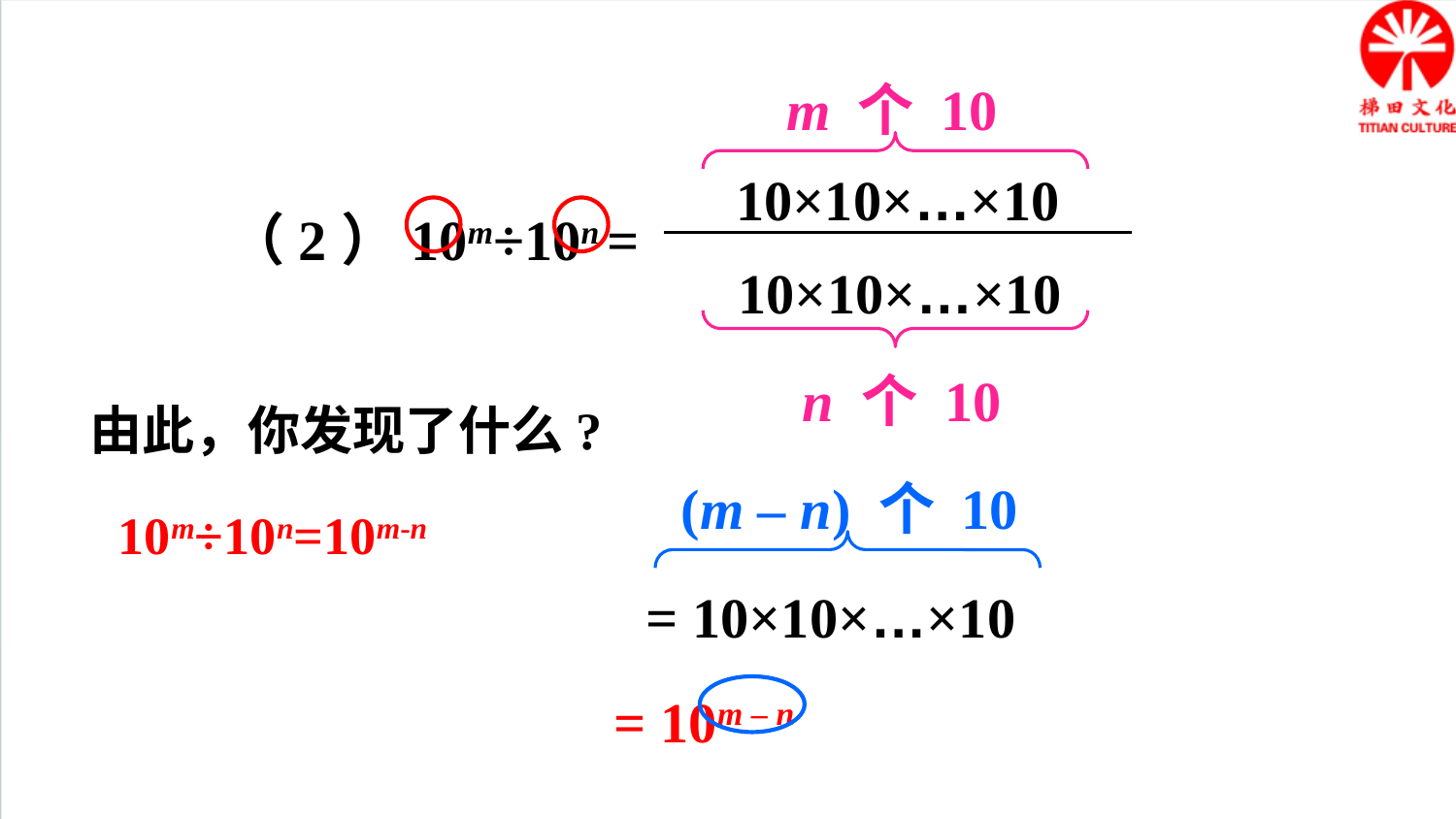

m 个 10

10×10×…×10
=
10×10×…×10
（2）10m÷10n

n 个 10

由此，你发现了什么?
(m – n) 个 10
10m÷10n=10m-n
= 10×10×…×10
= 10m – n